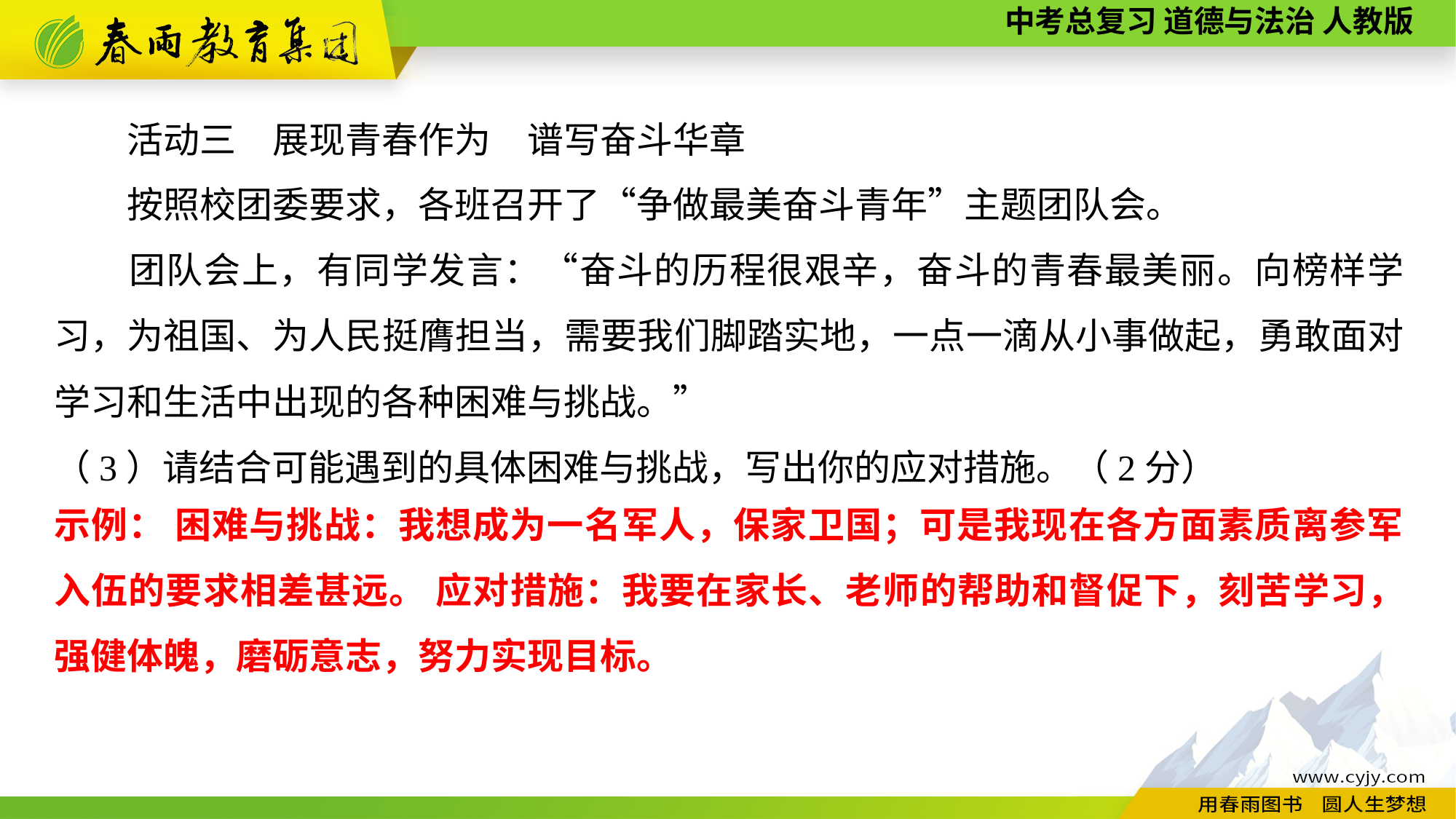

活动三　展现青春作为　谱写奋斗华章
　　按照校团委要求，各班召开了“争做最美奋斗青年”主题团队会。
　　团队会上，有同学发言：“奋斗的历程很艰辛，奋斗的青春最美丽。向榜样学习，为祖国、为人民挺膺担当，需要我们脚踏实地，一点一滴从小事做起，勇敢面对学习和生活中出现的各种困难与挑战。”
（3）请结合可能遇到的具体困难与挑战，写出你的应对措施。（2分）
示例： 困难与挑战：我想成为一名军人，保家卫国；可是我现在各方面素质离参军入伍的要求相差甚远。 应对措施：我要在家长、老师的帮助和督促下，刻苦学习，强健体魄，磨砺意志，努力实现目标。